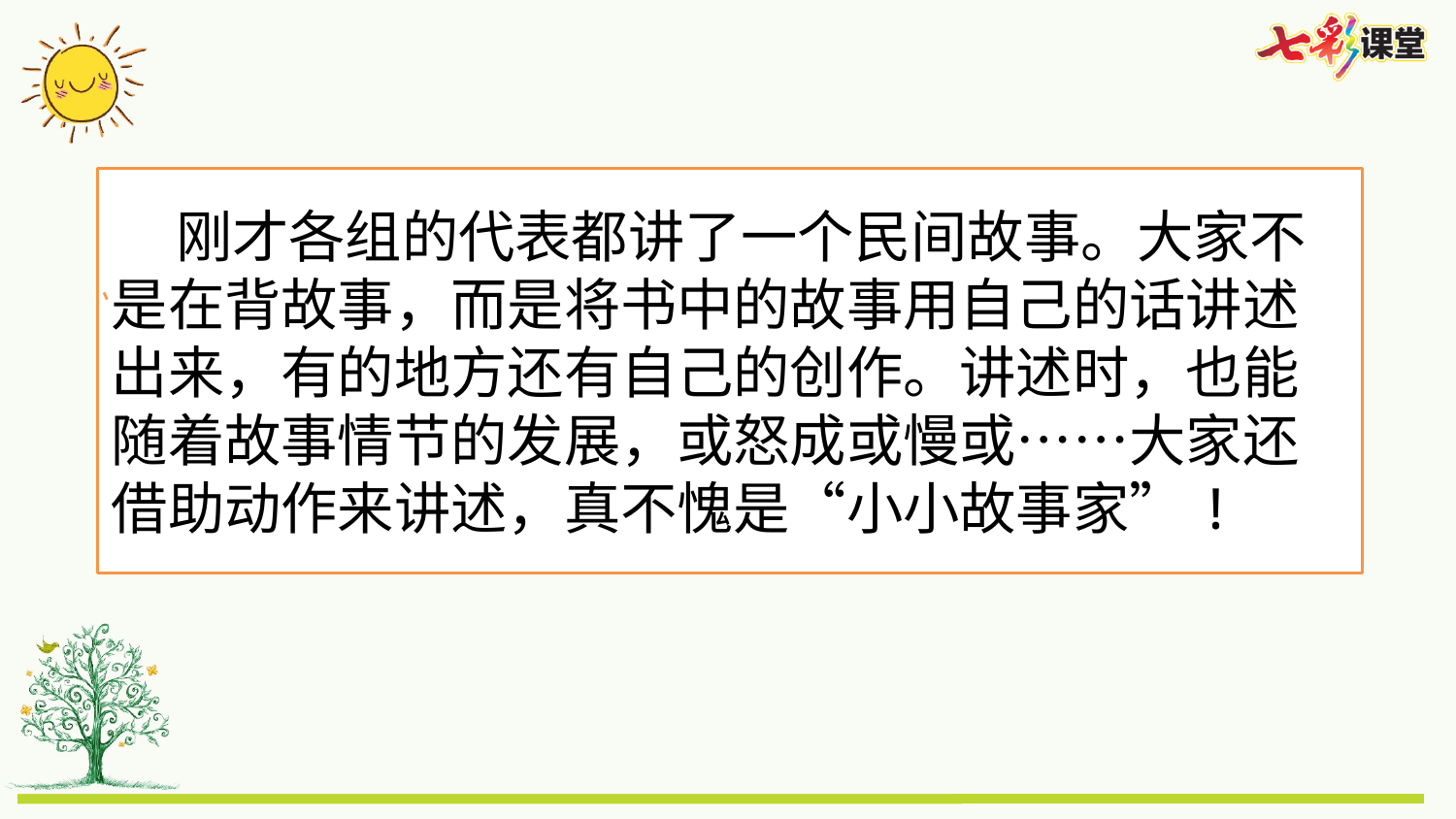

刚才各组的代表都讲了一个民间故事。大家不是在背故事，而是将书中的故事用自己的话讲述出来，有的地方还有自己的创作。讲述时，也能随着故事情节的发展，或怒成或慢或……大家还借助动作来讲述，真不愧是“小小故事家”!